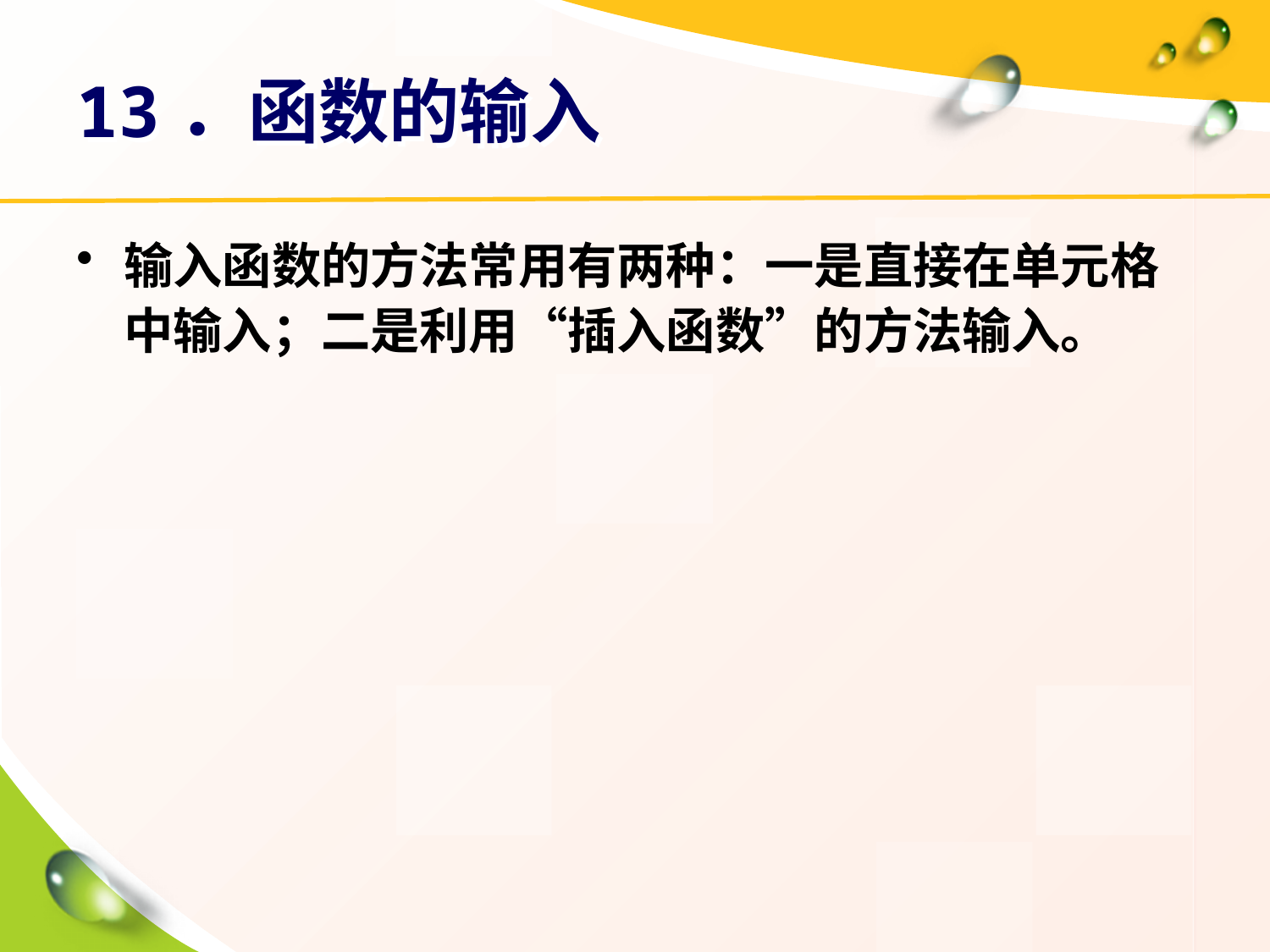

# 13．函数的输入
输入函数的方法常用有两种：一是直接在单元格中输入；二是利用“插入函数”的方法输入。